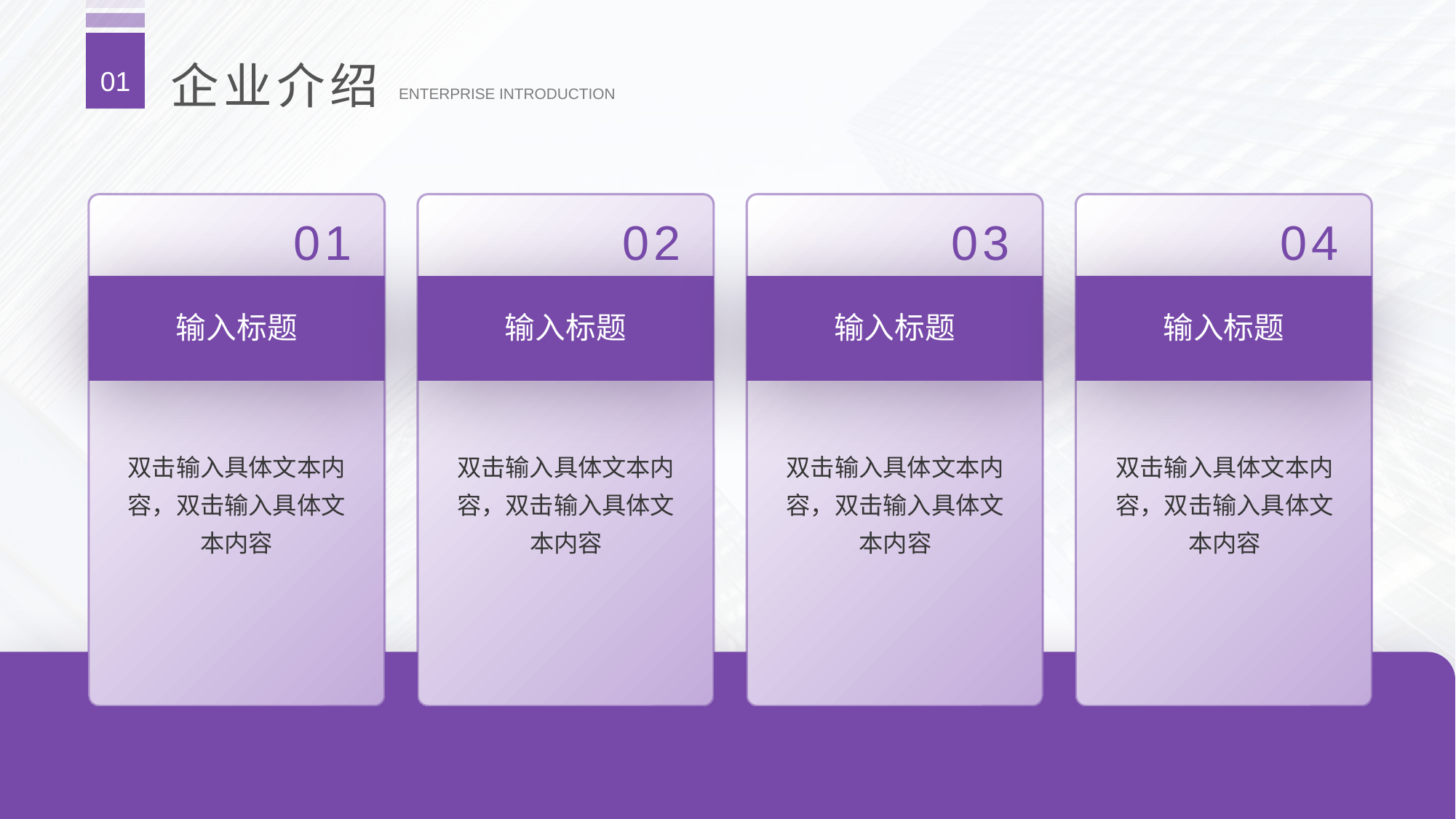

企业介绍
01
ENTERPRISE INTRODUCTION

01
02
03
04

输入标题
输入标题
输入标题
输入标题
双击输入具体文本内容，双击输入具体文本内容
双击输入具体文本内容，双击输入具体文本内容
双击输入具体文本内容，双击输入具体文本内容
双击输入具体文本内容，双击输入具体文本内容